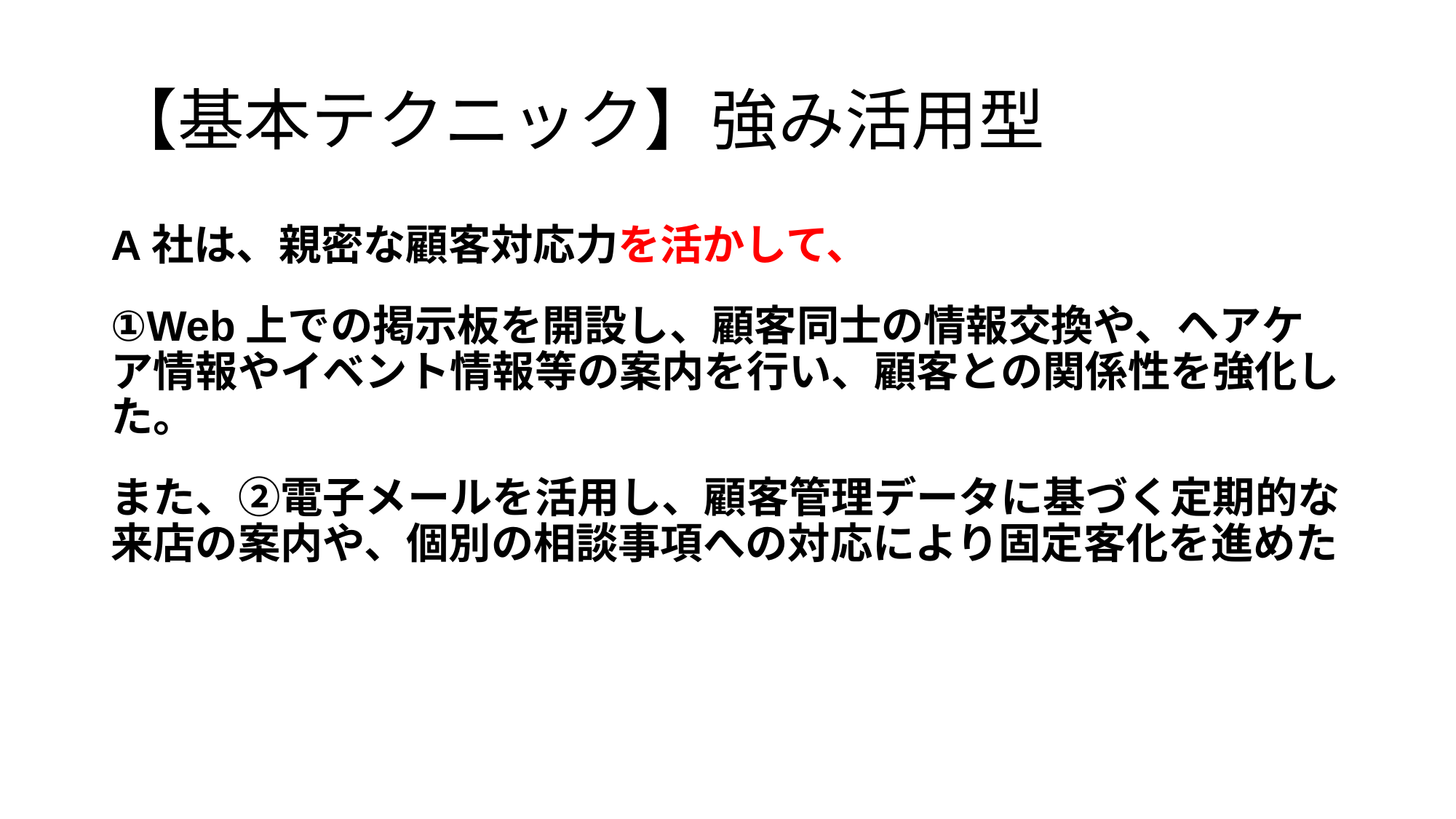

# 【基本テクニック】強み活用型
A社は、親密な顧客対応力を活かして、
①Web上での掲示板を開設し、顧客同士の情報交換や、ヘアケア情報やイベント情報等の案内を行い、顧客との関係性を強化した。
また、②電子メールを活用し、顧客管理データに基づく定期的な来店の案内や、個別の相談事項への対応により固定客化を進めた